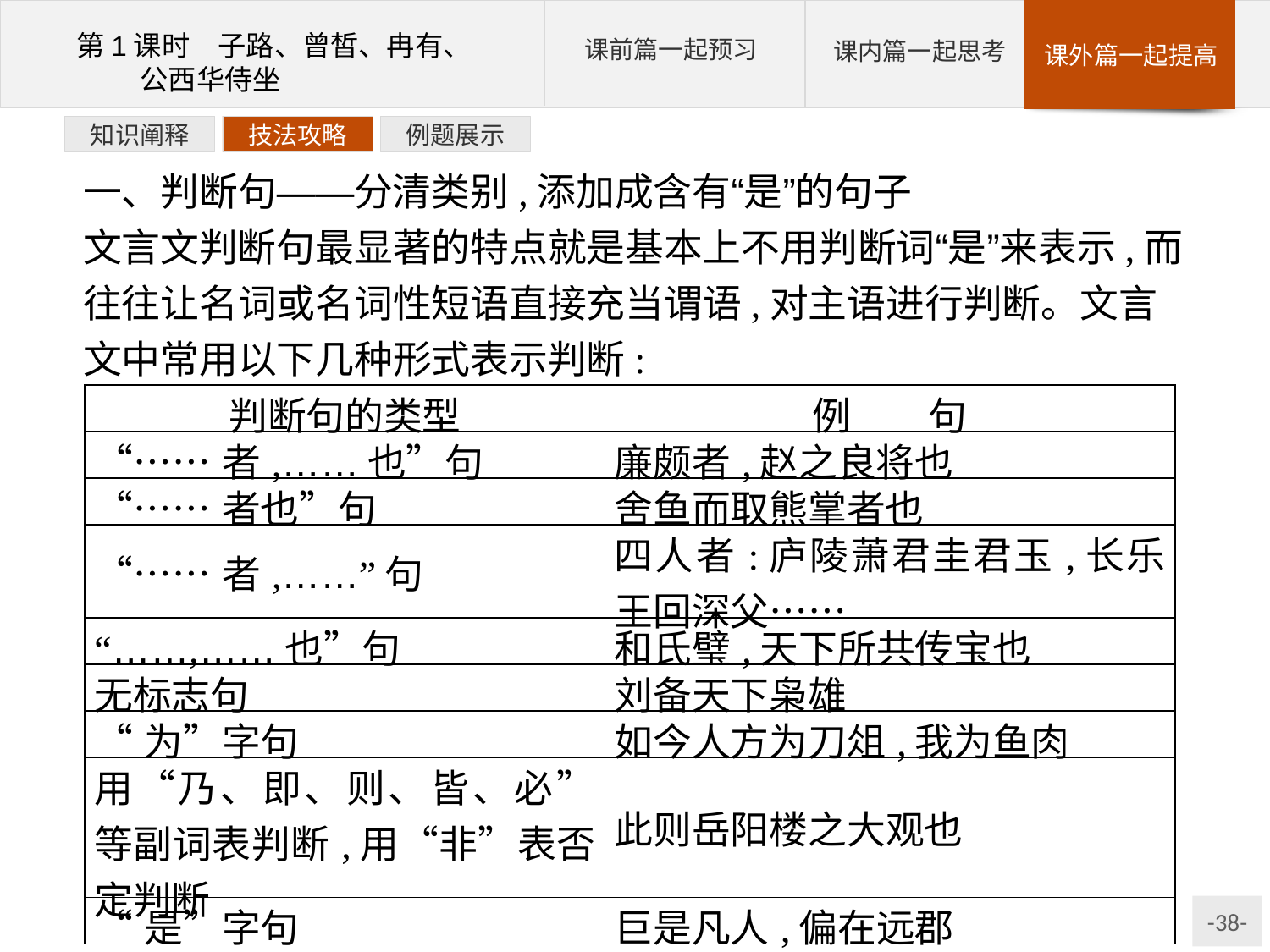

例题展示
技法攻略
知识阐释
一、判断句——分清类别,添加成含有“是”的句子
文言文判断句最显著的特点就是基本上不用判断词“是”来表示,而往往让名词或名词性短语直接充当谓语,对主语进行判断。文言文中常用以下几种形式表示判断:
| 判断句的类型 | 例　　句 |
| --- | --- |
| “……者,……也”句 | 廉颇者,赵之良将也 |
| “……者也”句 | 舍鱼而取熊掌者也 |
| “……者,……”句 | 四人者:庐陵萧君圭君玉,长乐王回深父…… |
| “……,……也”句 | 和氏璧,天下所共传宝也 |
| 无标志句 | 刘备天下枭雄 |
| “为”字句 | 如今人方为刀俎,我为鱼肉 |
| 用“乃、即、则、皆、必”等副词表判断,用“非”表否定判断 | 此则岳阳楼之大观也 |
| “是”字句 | 巨是凡人,偏在远郡 |